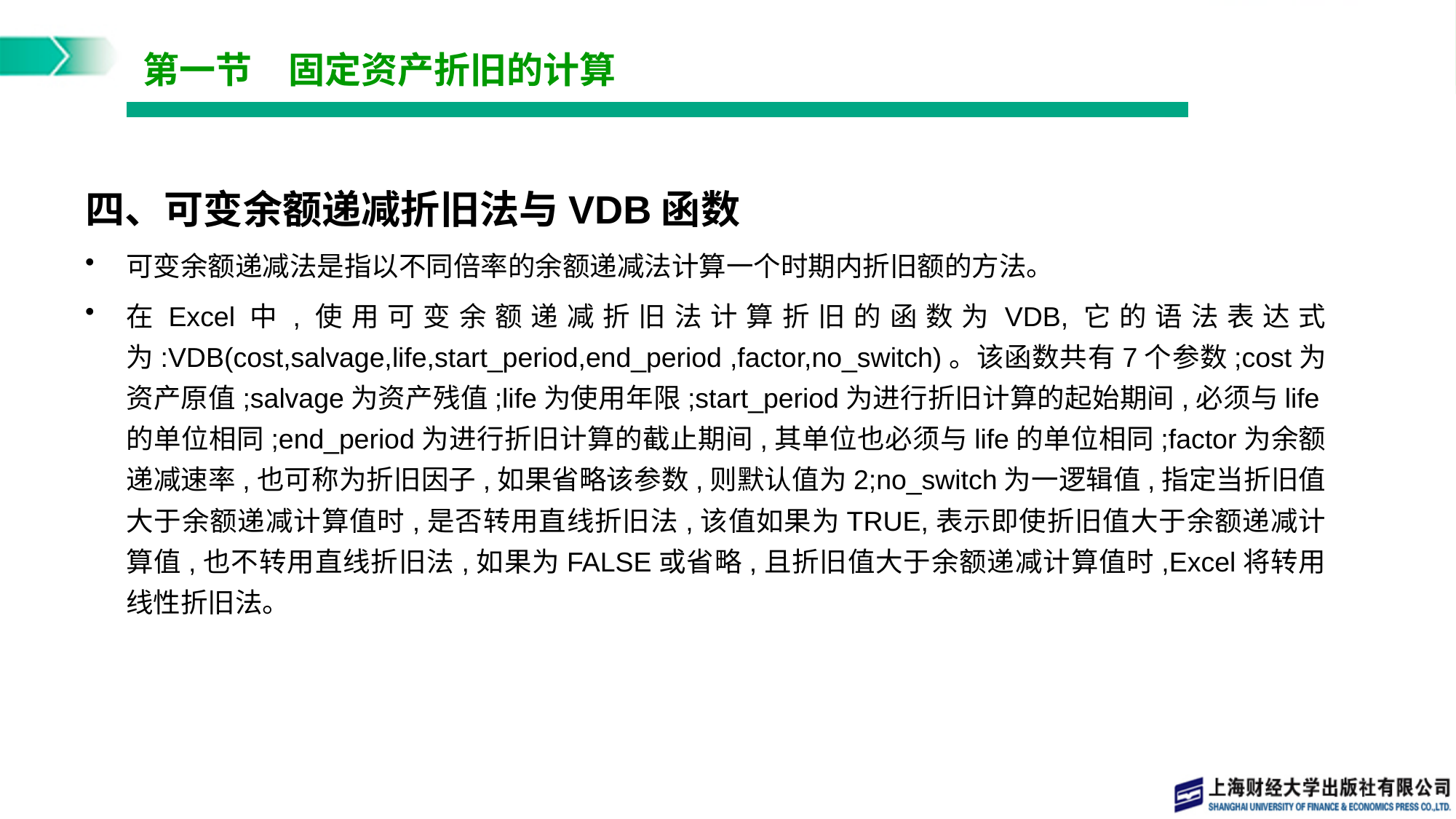

# 第一节　固定资产折旧的计算
四、可变余额递减折旧法与VDB函数
可变余额递减法是指以不同倍率的余额递减法计算一个时期内折旧额的方法。
在Excel中,使用可变余额递减折旧法计算折旧的函数为VDB,它的语法表达式为:VDB(cost,salvage,life,start_period,end_period ,factor,no_switch)。该函数共有7个参数;cost为资产原值;salvage为资产残值;life为使用年限;start_period为进行折旧计算的起始期间,必须与life的单位相同;end_period为进行折旧计算的截止期间,其单位也必须与life的单位相同;factor为余额递减速率,也可称为折旧因子,如果省略该参数,则默认值为2;no_switch为一逻辑值,指定当折旧值大于余额递减计算值时,是否转用直线折旧法,该值如果为TRUE,表示即使折旧值大于余额递减计算值,也不转用直线折旧法,如果为FALSE或省略,且折旧值大于余额递减计算值时,Excel将转用线性折旧法。